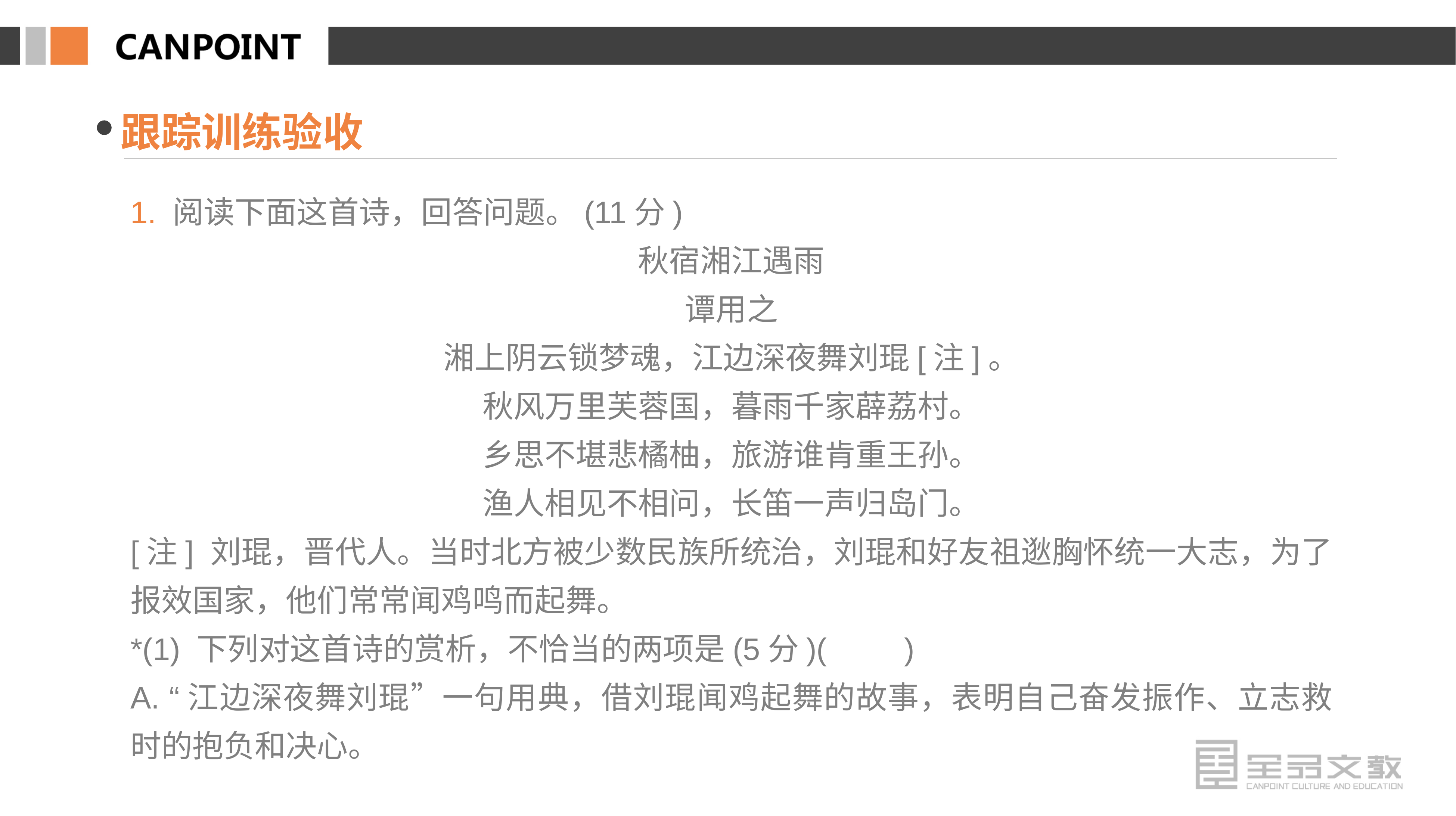

跟踪训练验收

1. 阅读下面这首诗，回答问题。(11分)
秋宿湘江遇雨
谭用之
湘上阴云锁梦魂，江边深夜舞刘琨[注]。
秋风万里芙蓉国，暮雨千家薜荔村。
乡思不堪悲橘柚，旅游谁肯重王孙。
渔人相见不相问，长笛一声归岛门。
[注] 刘琨，晋代人。当时北方被少数民族所统治，刘琨和好友祖逖胸怀统一大志，为了报效国家，他们常常闻鸡鸣而起舞。
*(1) 下列对这首诗的赏析，不恰当的两项是(5分)(　　)
A. “江边深夜舞刘琨”一句用典，借刘琨闻鸡起舞的故事，表明自己奋发振作、立志救时的抱负和决心。